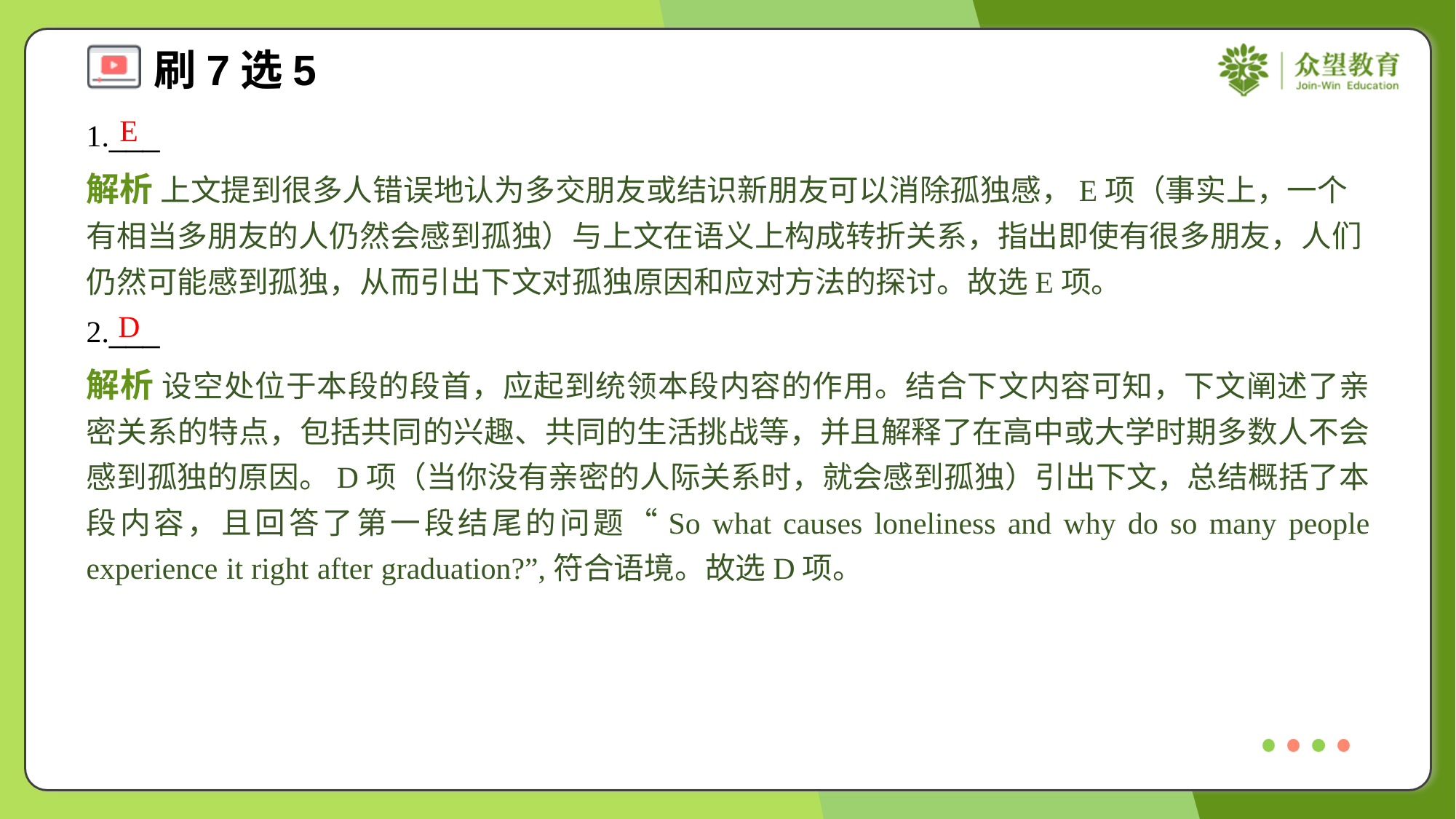

E
1.___
解析 上文提到很多人错误地认为多交朋友或结识新朋友可以消除孤独感，E项（事实上，一个有相当多朋友的人仍然会感到孤独）与上文在语义上构成转折关系，指出即使有很多朋友，人们仍然可能感到孤独，从而引出下文对孤独原因和应对方法的探讨。故选E项。
D
2.___
解析 设空处位于本段的段首，应起到统领本段内容的作用。结合下文内容可知，下文阐述了亲密关系的特点，包括共同的兴趣、共同的生活挑战等，并且解释了在高中或大学时期多数人不会感到孤独的原因。D项（当你没有亲密的人际关系时，就会感到孤独）引出下文，总结概括了本段内容，且回答了第一段结尾的问题“So what causes loneliness and why do so many people experience it right after graduation?”,符合语境。故选D项。